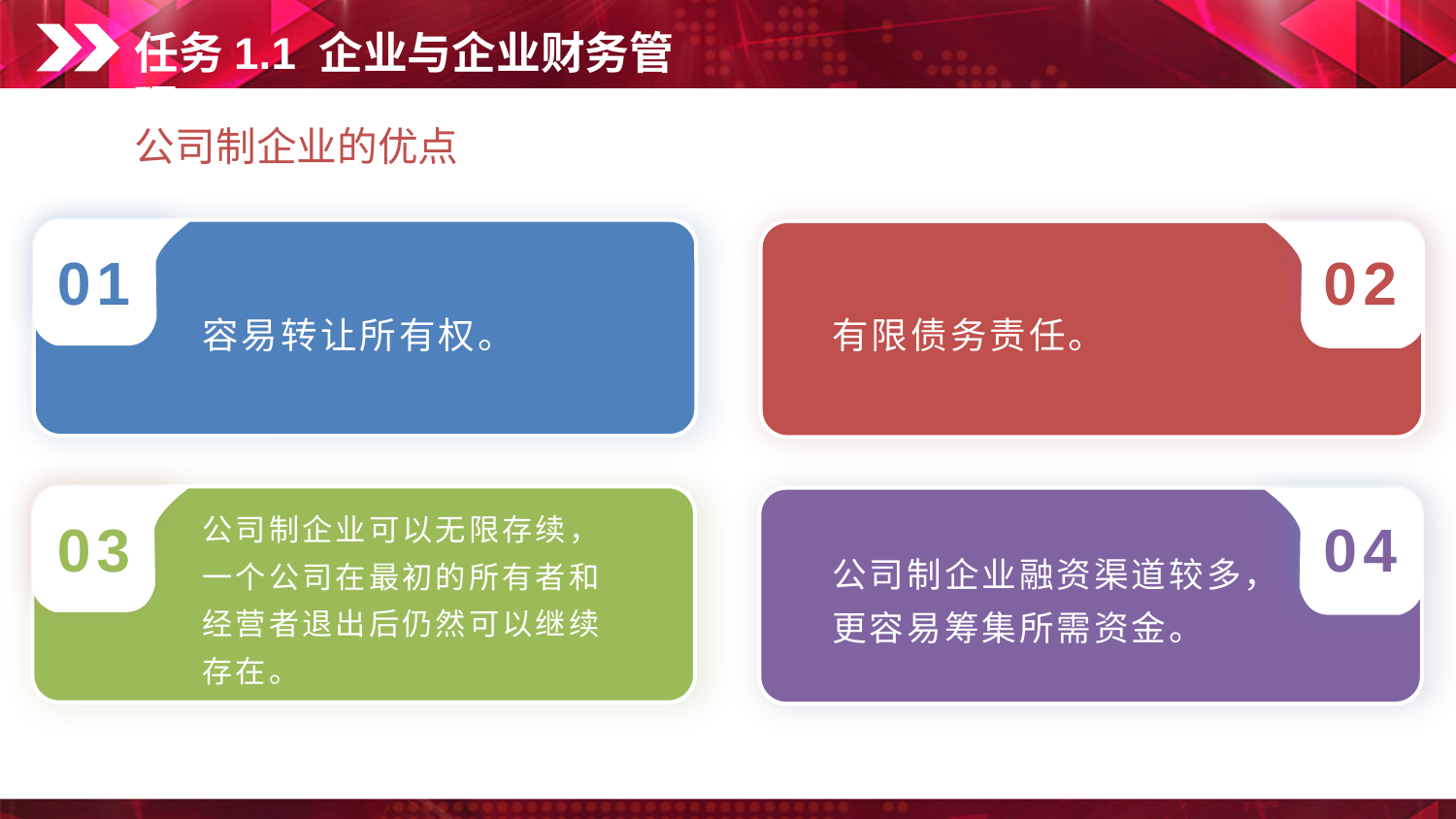

任务1.1 企业与企业财务管理

公司制企业的优点

01
容易转让所有权。
有限债务责任。
02

03
公司制企业可以无限存续，一个公司在最初的所有者和经营者退出后仍然可以继续存在。
公司制企业融资渠道较多，更容易筹集所需资金。
04